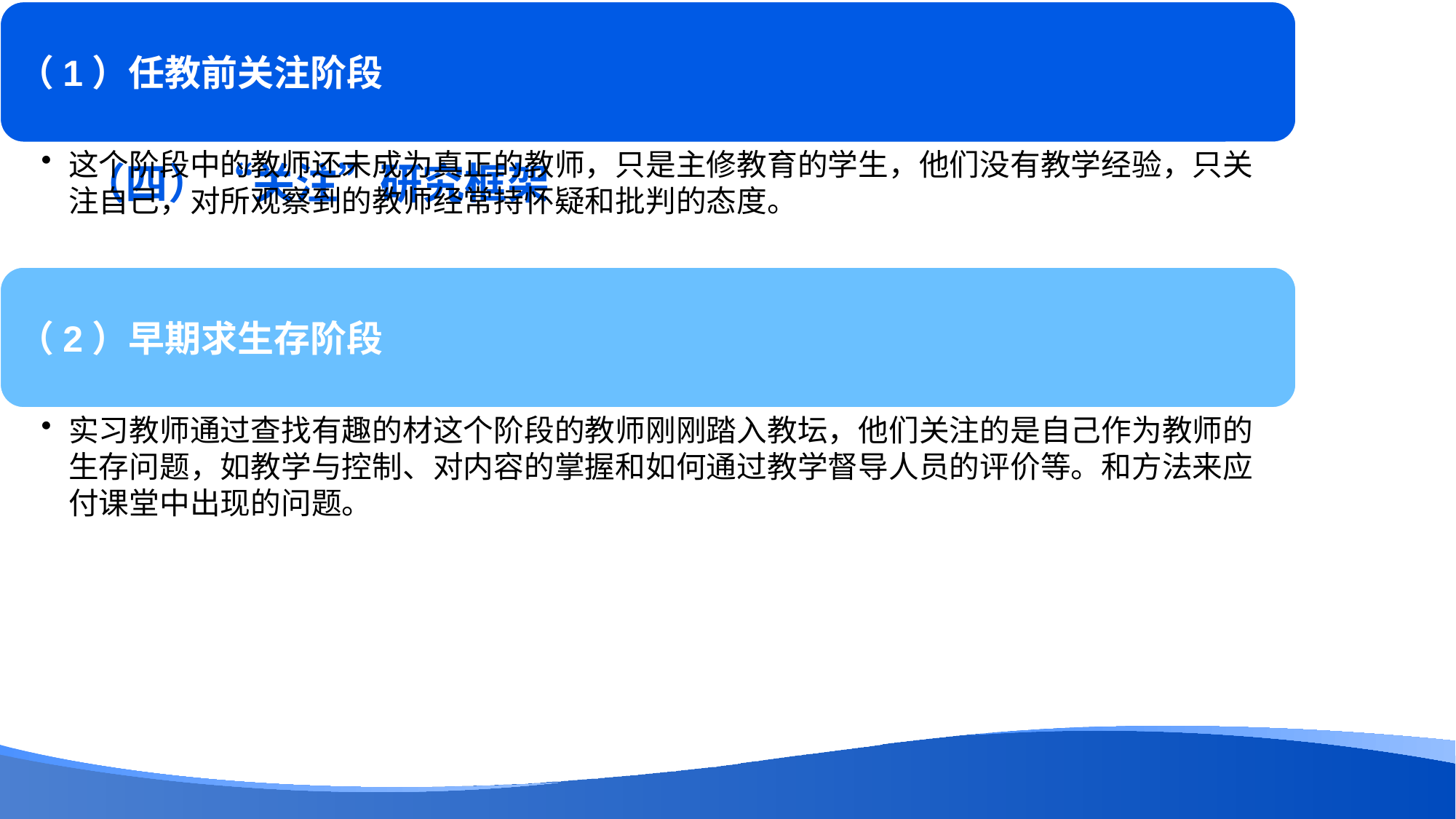

# 二、教师专业发展的阶段理论
（四）“关注”研究框架
（1）任教前关注阶段
这个阶段中的教师还未成为真正的教师，只是主修教育的学生，他们没有教学经验，只关注自己，对所观察到的教师经常持怀疑和批判的态度。
（2）早期求生存阶段
实习教师通过查找有趣的材这个阶段的教师刚刚踏入教坛，他们关注的是自己作为教师的生存问题，如教学与控制、对内容的掌握和如何通过教学督导人员的评价等。和方法来应付课堂中出现的问题。